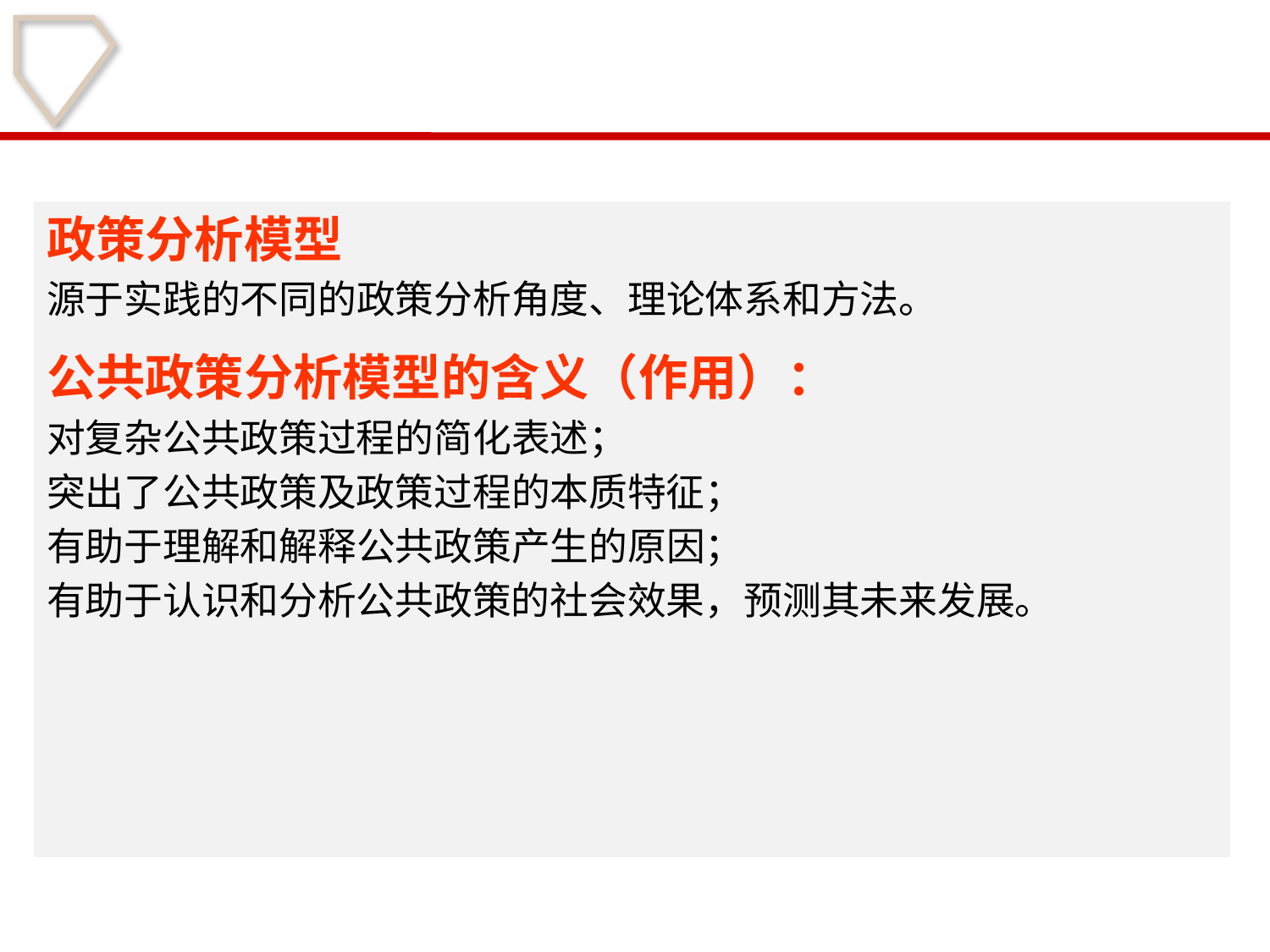

#

政策分析模型
源于实践的不同的政策分析角度、理论体系和方法。
公共政策分析模型的含义（作用）：
对复杂公共政策过程的简化表述；
突出了公共政策及政策过程的本质特征；
有助于理解和解释公共政策产生的原因；
有助于认识和分析公共政策的社会效果，预测其未来发展。